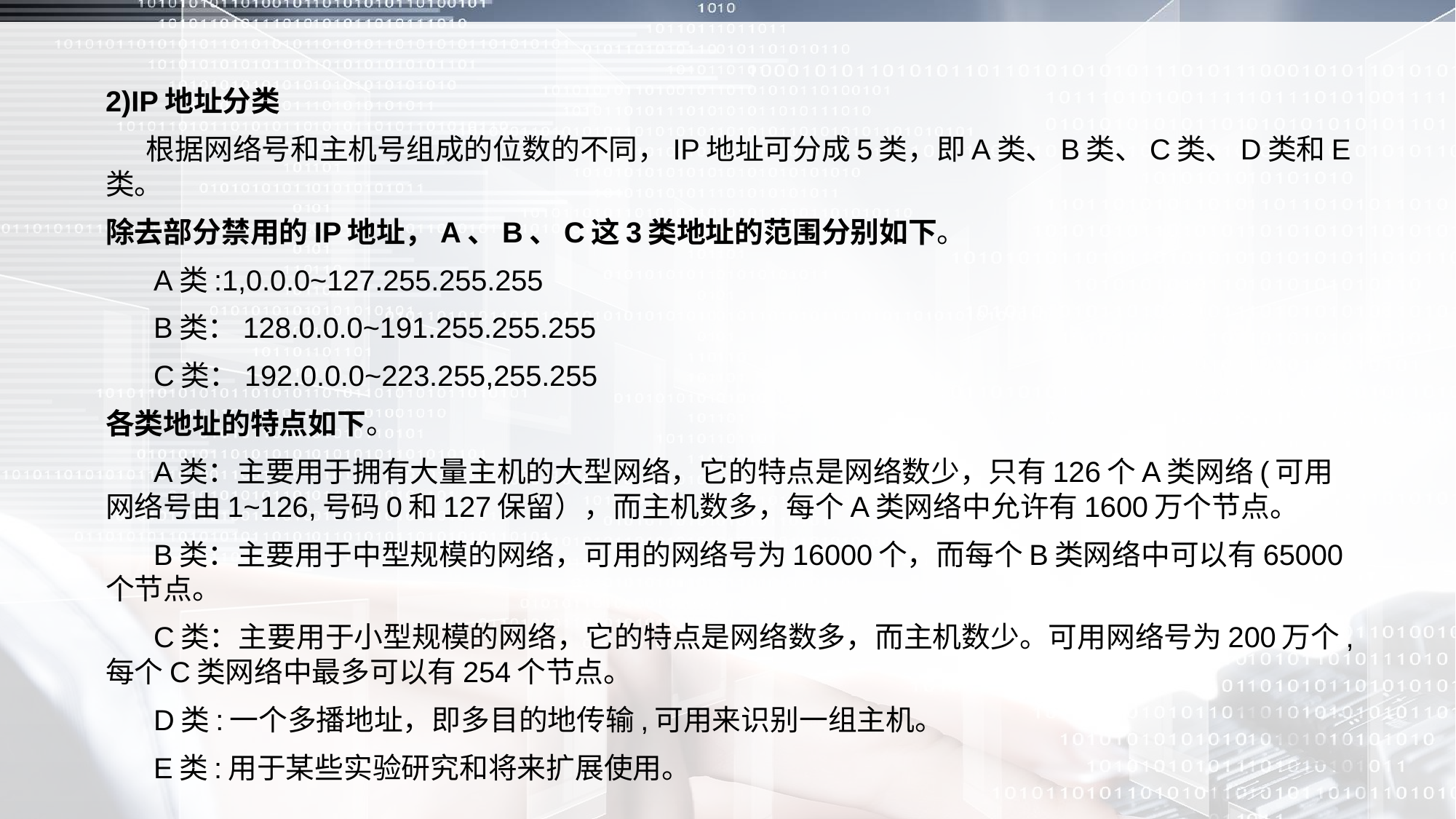

2)IP地址分类
      根据网络号和主机号组成的位数的不同，IP地址可分成5类，即A类、B类、C类、D类和E类。
除去部分禁用的IP地址，A、B、C这3类地址的范围分别如下。
      A类:1,0.0.0~127.255.255.255
      B类：128.0.0.0~191.255.255.255
      C类：192.0.0.0~223.255,255.255
各类地址的特点如下。
      A类：主要用于拥有大量主机的大型网络，它的特点是网络数少，只有126个A类网络(可用网络号由1~126,号码0和127保留），而主机数多，每个A类网络中允许有1600万个节点。
      B类：主要用于中型规模的网络，可用的网络号为16000个，而每个B类网络中可以有65000个节点。
      C类：主要用于小型规模的网络，它的特点是网络数多，而主机数少。可用网络号为200万个,每个C类网络中最多可以有254个节点。
      D类:一个多播地址，即多目的地传输,可用来识别一组主机。
      E类:用于某些实验研究和将来扩展使用。